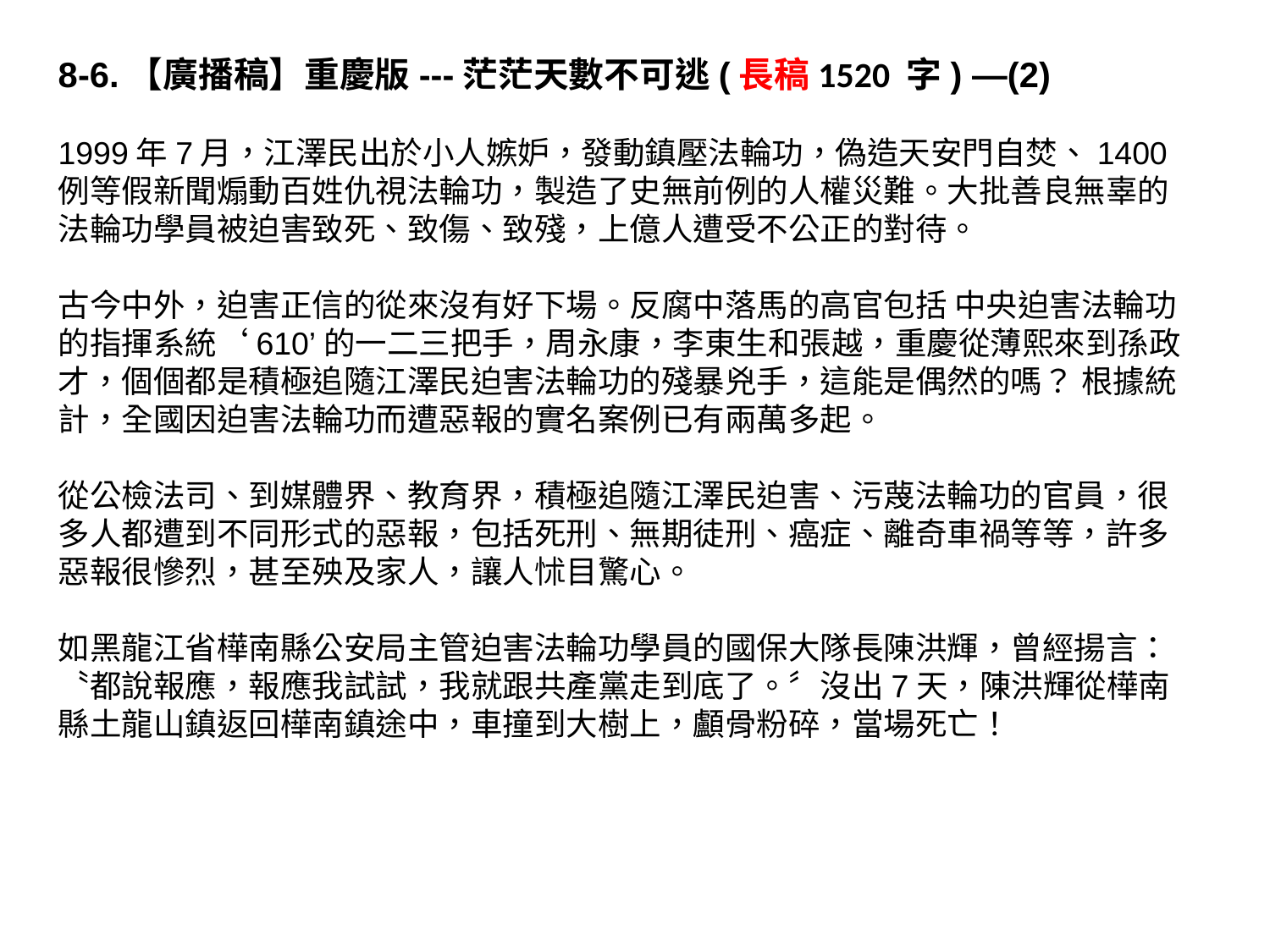

8-6.【廣播稿】重慶版---茫茫天數不可逃(長稿1520 字) —(2)

1999年7月，江澤民出於小人嫉妒，發動鎮壓法輪功，偽造天安門自焚、1400例等假新聞煽動百姓仇視法輪功，製造了史無前例的人權災難。大批善良無辜的法輪功學員被迫害致死、致傷、致殘，上億人遭受不公正的對待。

古今中外，迫害正信的從來沒有好下場。反腐中落馬的高官包括 中央迫害法輪功的指揮系統‘610’的一二三把手，周永康，李東生和張越，重慶從薄熙來到孫政才，個個都是積極追隨江澤民迫害法輪功的殘暴兇手，這能是偶然的嗎？ 根據統計，全國因迫害法輪功而遭惡報的實名案例已有兩萬多起。

從公檢法司、到媒體界、教育界，積極追隨江澤民迫害、污蔑法輪功的官員，很多人都遭到不同形式的惡報，包括死刑、無期徒刑、癌症、離奇車禍等等，許多惡報很慘烈，甚至殃及家人，讓人怵目驚心。

如黑龍江省樺南縣公安局主管迫害法輪功學員的國保大隊長陳洪輝，曾經揚言：〝都說報應，報應我試試，我就跟共產黨走到底了。〞沒出7天，陳洪輝從樺南縣土龍山鎮返回樺南鎮途中，車撞到大樹上，顱骨粉碎，當場死亡！